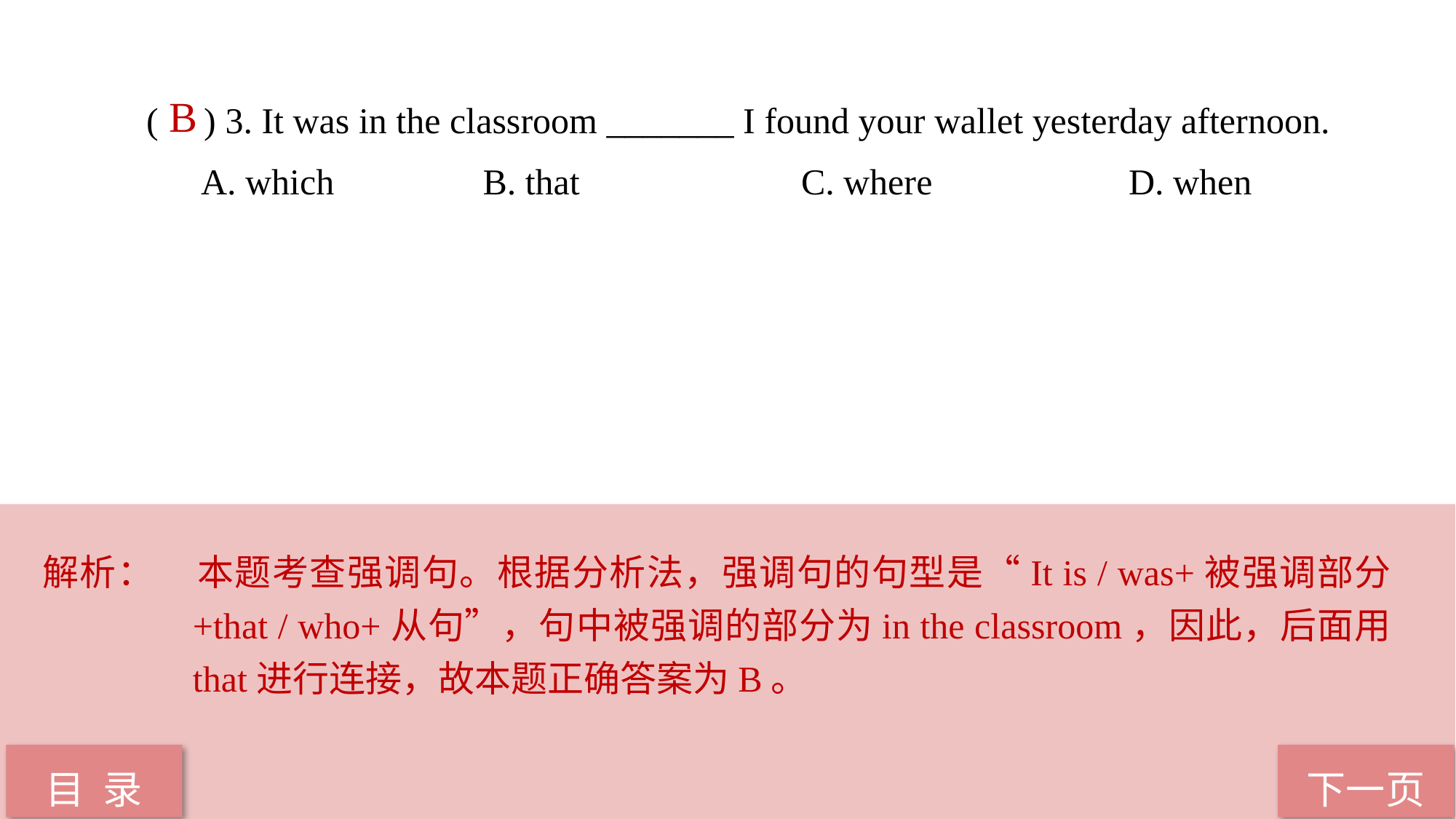

(     ) 3. It was in the classroom _______ I found your wallet yesterday afternoon.
A. which		 B. that 		C. where 		D. when
  B
解析：	本题考查强调句。根据分析法，强调句的句型是“It is / was+被强调部分+that / who+从句”，句中被强调的部分为in the classroom，因此，后面用that进行连接，故本题正确答案为B。